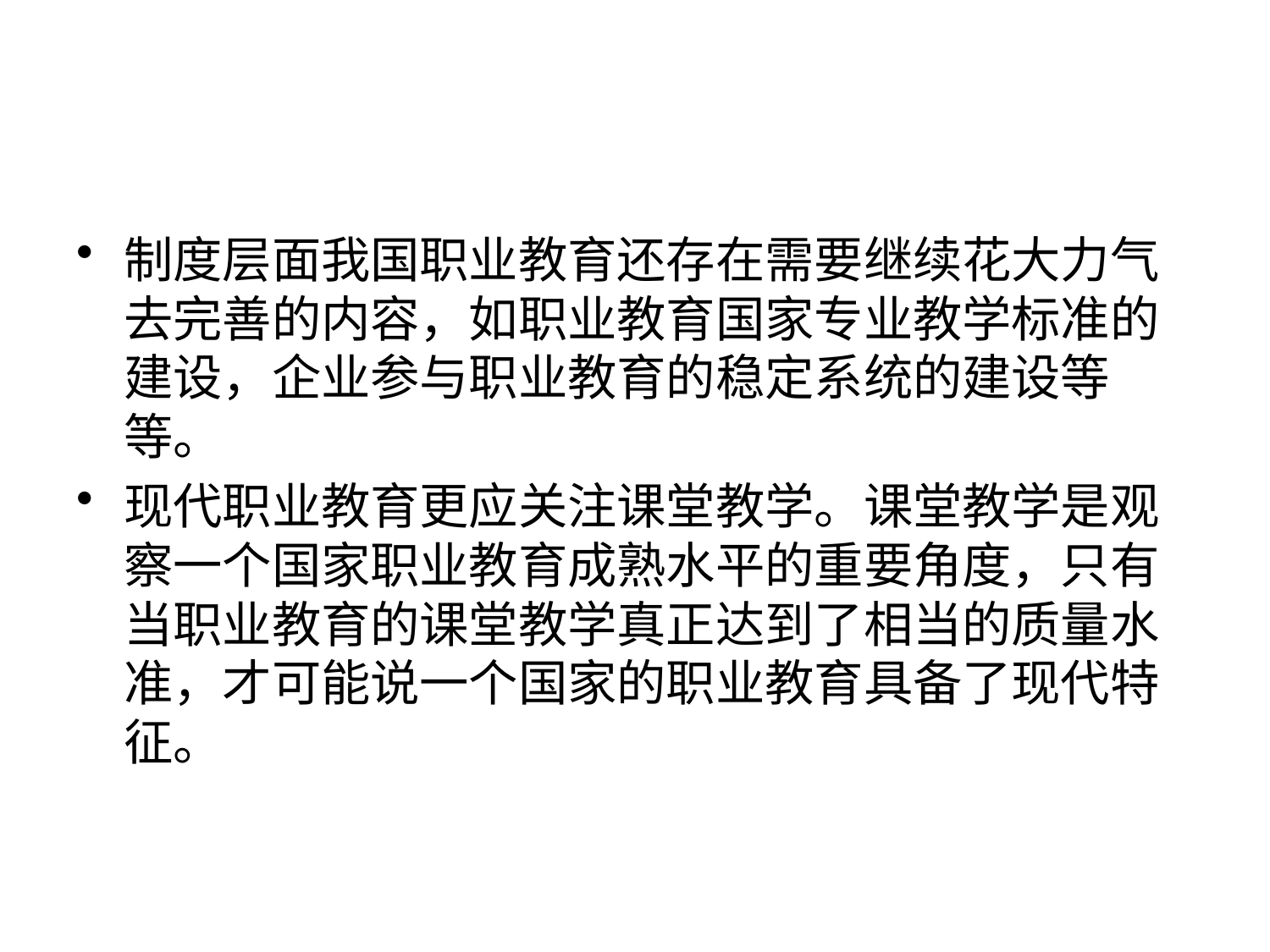

#
制度层面我国职业教育还存在需要继续花大力气去完善的内容，如职业教育国家专业教学标准的建设，企业参与职业教育的稳定系统的建设等等。
现代职业教育更应关注课堂教学。课堂教学是观察一个国家职业教育成熟水平的重要角度，只有当职业教育的课堂教学真正达到了相当的质量水准，才可能说一个国家的职业教育具备了现代特征。